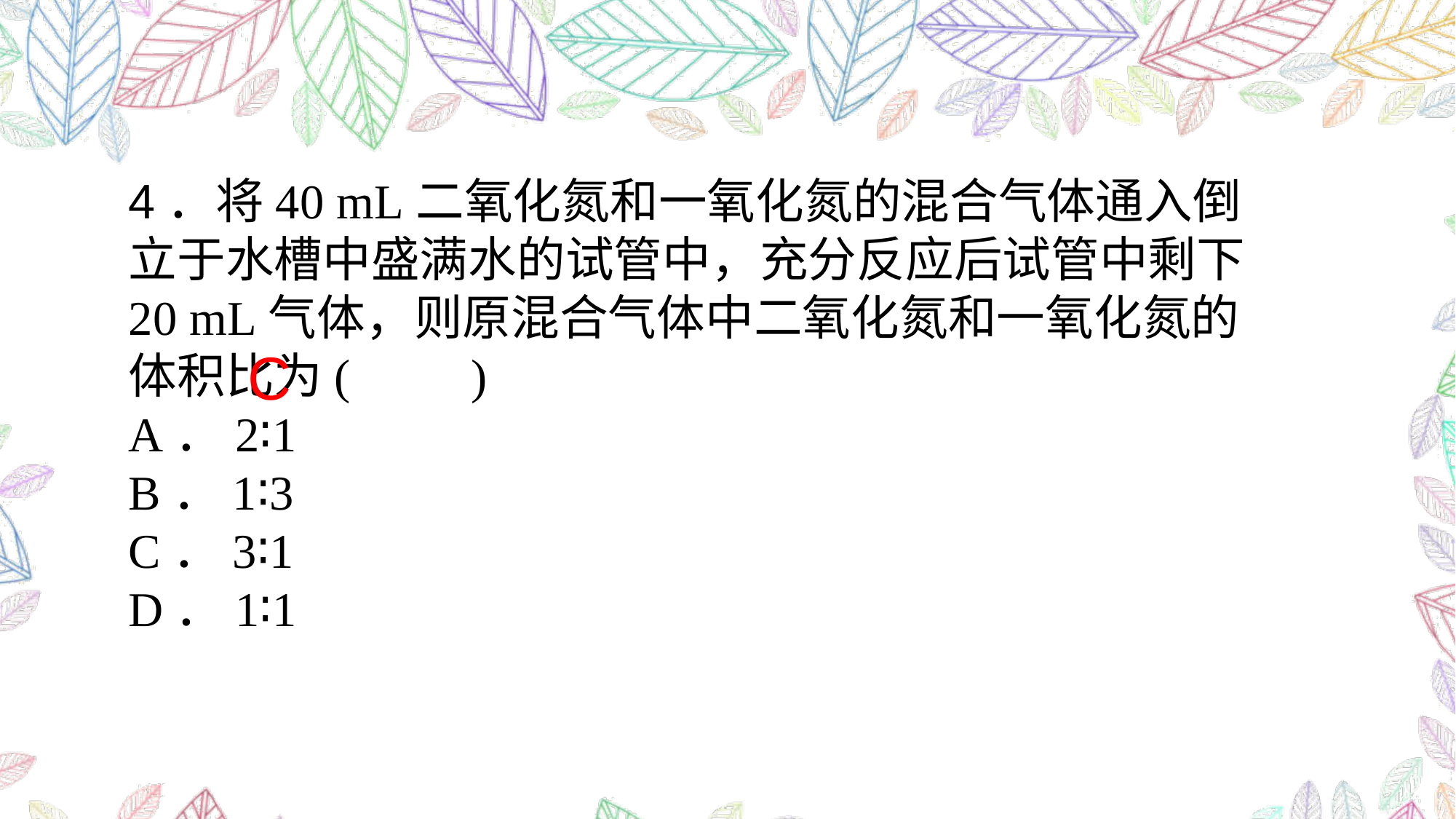

4．将40 mL二氧化氮和一氧化氮的混合气体通入倒立于水槽中盛满水的试管中，充分反应后试管中剩下20 mL气体，则原混合气体中二氧化氮和一氧化氮的体积比为(　　)
A．2∶1
B．1∶3
C．3∶1
D．1∶1
C